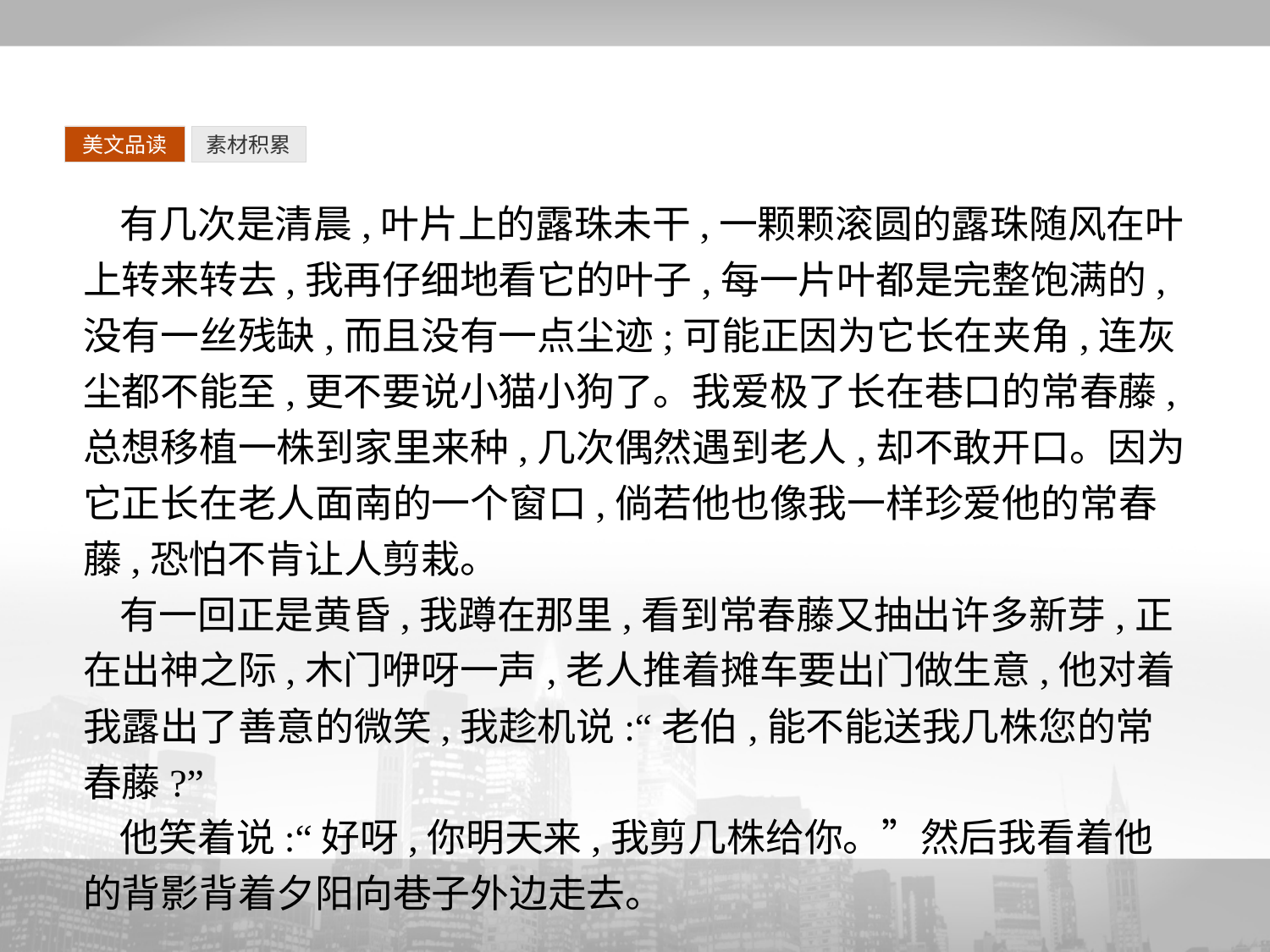

美文品读
素材积累
有几次是清晨,叶片上的露珠未干,一颗颗滚圆的露珠随风在叶上转来转去,我再仔细地看它的叶子,每一片叶都是完整饱满的,没有一丝残缺,而且没有一点尘迹;可能正因为它长在夹角,连灰尘都不能至,更不要说小猫小狗了。我爱极了长在巷口的常春藤,总想移植一株到家里来种,几次偶然遇到老人,却不敢开口。因为它正长在老人面南的一个窗口,倘若他也像我一样珍爱他的常春藤,恐怕不肯让人剪栽。
有一回正是黄昏,我蹲在那里,看到常春藤又抽出许多新芽,正在出神之际,木门咿呀一声,老人推着摊车要出门做生意,他对着我露出了善意的微笑,我趁机说:“老伯,能不能送我几株您的常春藤?”
他笑着说:“好呀,你明天来,我剪几株给你。”然后我看着他的背影背着夕阳向巷子外边走去。